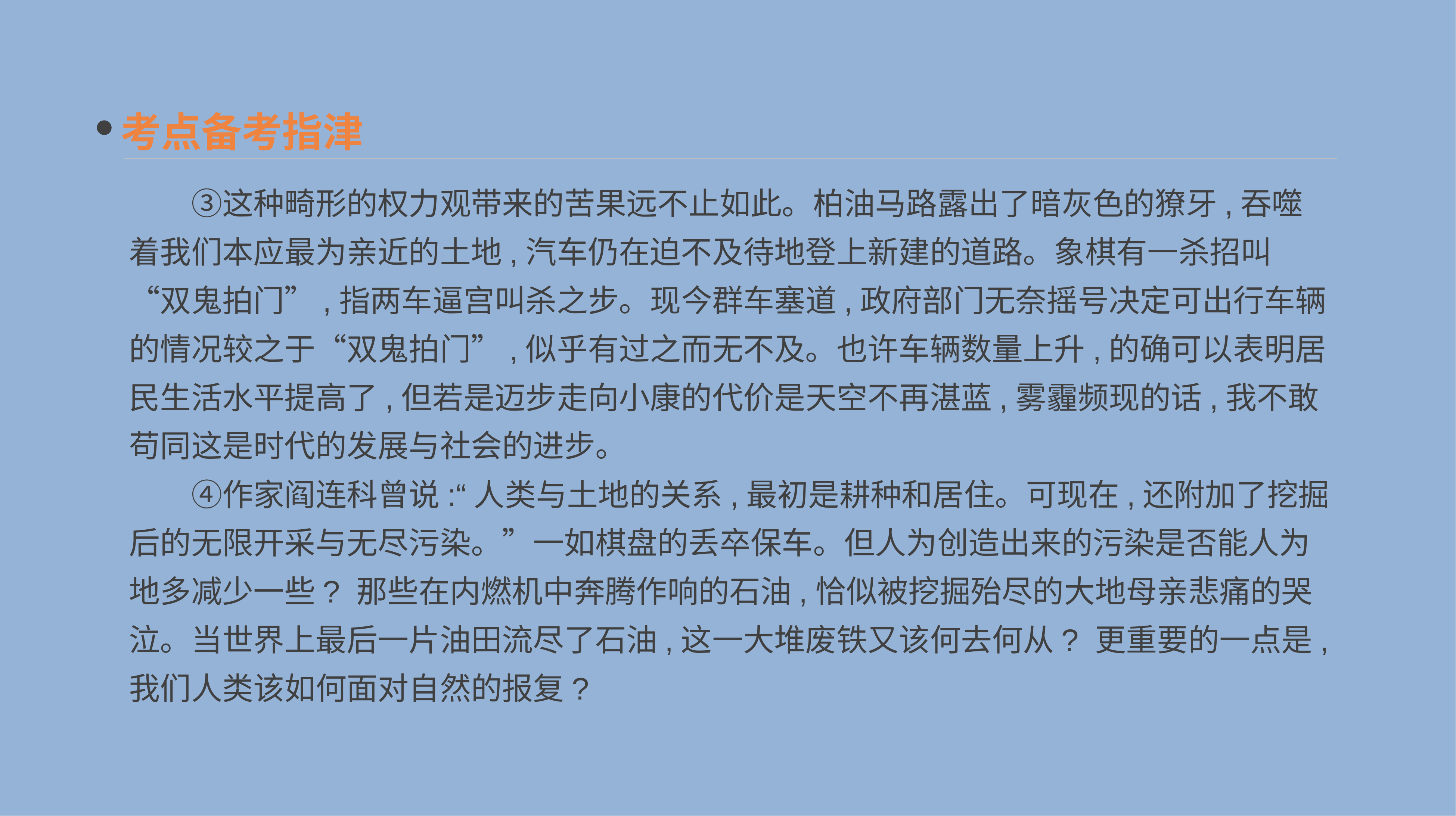

考点备考指津

　　③这种畸形的权力观带来的苦果远不止如此。柏油马路露出了暗灰色的獠牙,吞噬着我们本应最为亲近的土地,汽车仍在迫不及待地登上新建的道路。象棋有一杀招叫“双鬼拍门”,指两车逼宫叫杀之步。现今群车塞道,政府部门无奈摇号决定可出行车辆的情况较之于“双鬼拍门”,似乎有过之而无不及。也许车辆数量上升,的确可以表明居民生活水平提高了,但若是迈步走向小康的代价是天空不再湛蓝,雾霾频现的话,我不敢苟同这是时代的发展与社会的进步。
　　④作家阎连科曾说:“人类与土地的关系,最初是耕种和居住。可现在,还附加了挖掘后的无限开采与无尽污染。”一如棋盘的丢卒保车。但人为创造出来的污染是否能人为地多减少一些? 那些在内燃机中奔腾作响的石油,恰似被挖掘殆尽的大地母亲悲痛的哭泣。当世界上最后一片油田流尽了石油,这一大堆废铁又该何去何从? 更重要的一点是,我们人类该如何面对自然的报复?